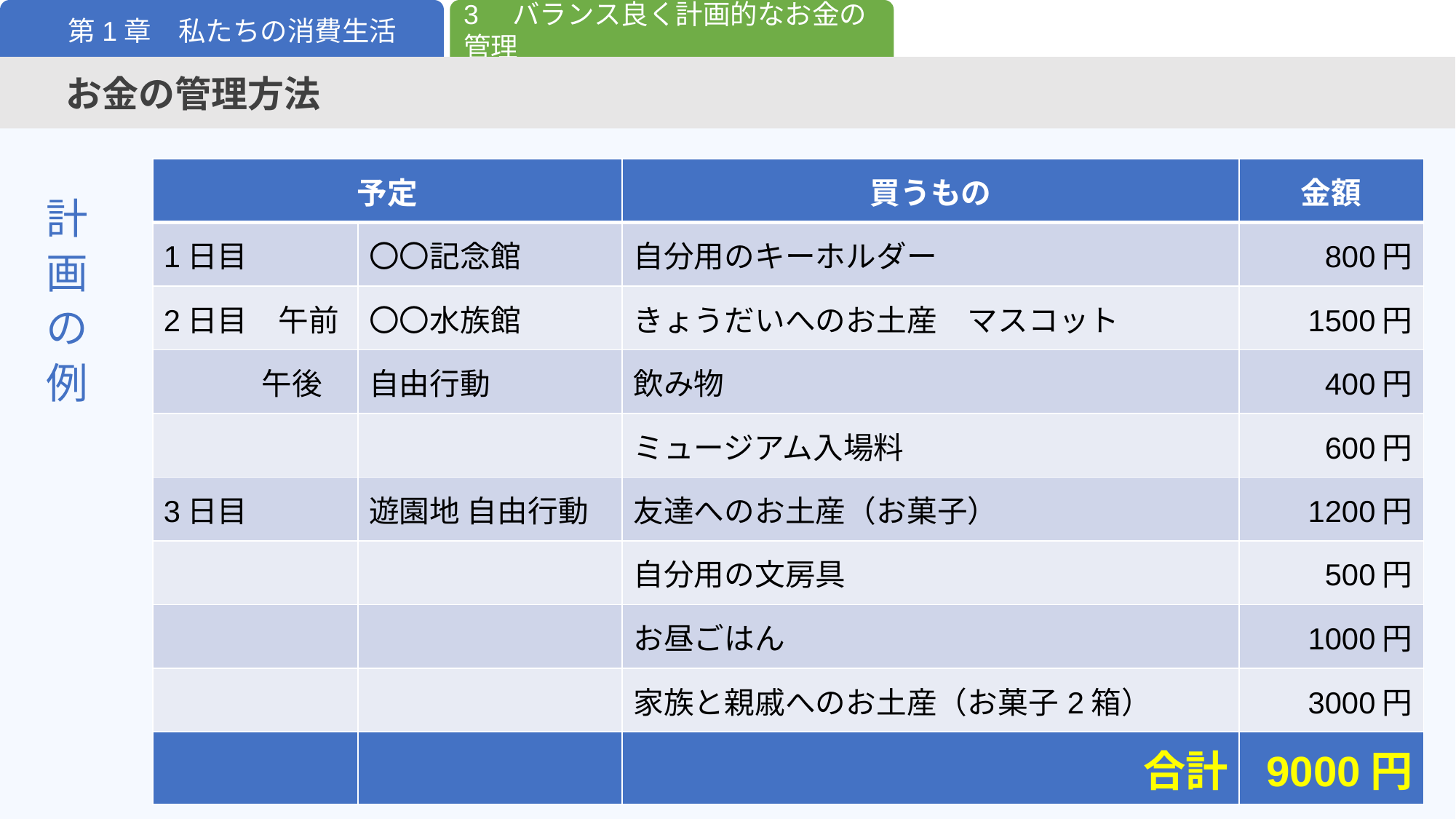

3　バランス良く計画的なお金の管理
第1章　私たちの消費生活
お金の管理方法
| 予定 |  | 買うもの | 金額 |
| --- | --- | --- | --- |
| 1日目 | 〇〇記念館 | 自分用のキーホルダー | 800円 |
| 2日目　午前 | 〇〇水族館 | きょうだいへのお土産　マスコット | 1500円 |
| 午後 | 自由行動 | 飲み物 | 400円 |
|  |  | ミュージアム入場料 | 600円 |
| 3日目 | 遊園地 自由行動 | 友達へのお土産（お菓子） | 1200円 |
|  |  | 自分用の文房具 | 500円 |
|  |  | お昼ごはん | 1000円 |
|  |  | 家族と親戚へのお土産（お菓子2箱） | 3000円 |
|  |  | 合計 | 9000円 |
計
画
の
例